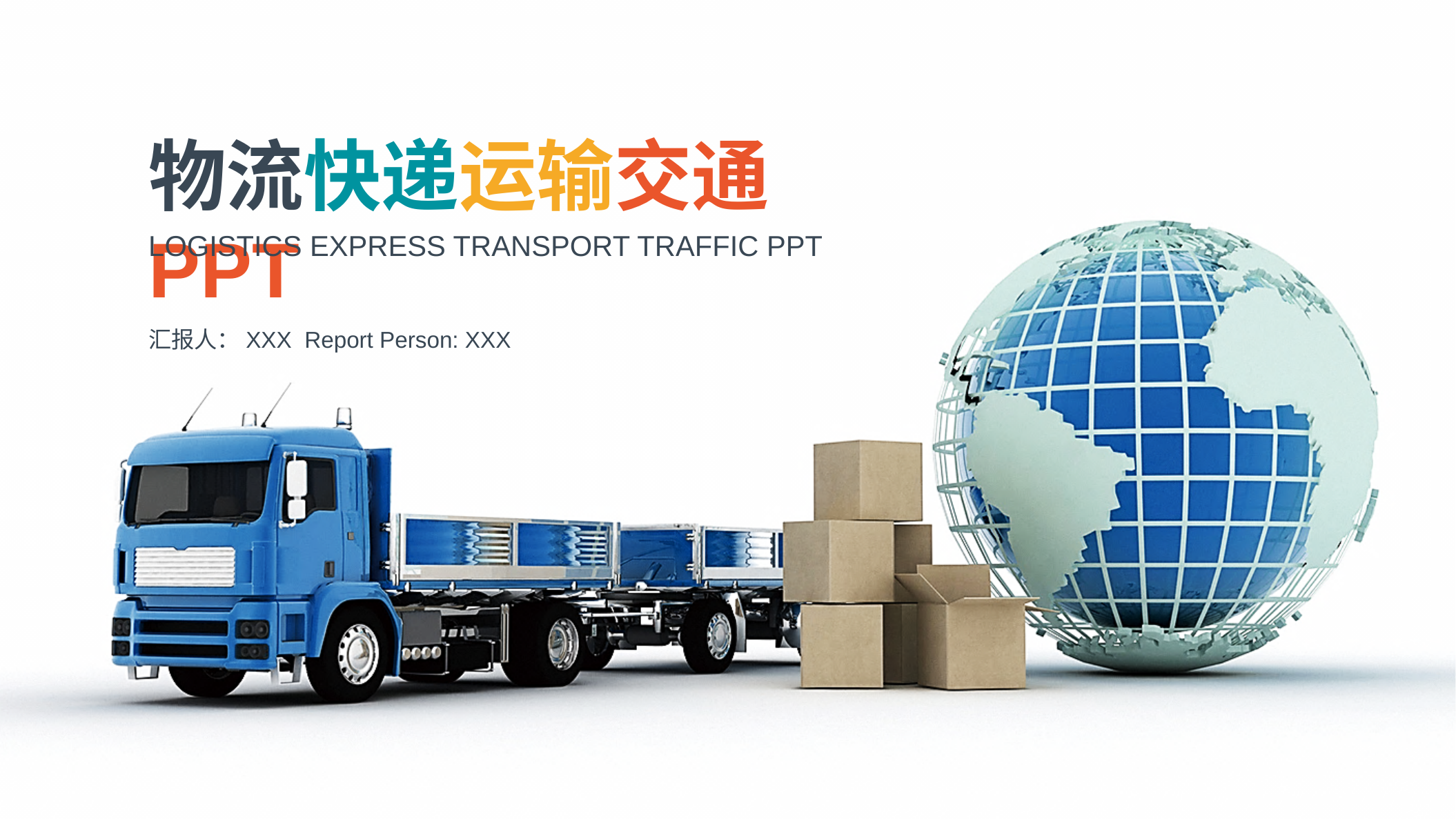

物流快递运输交通PPT
LOGISTICS EXPRESS TRANSPORT TRAFFIC PPT
汇报人：XXX  Report Person: XXX